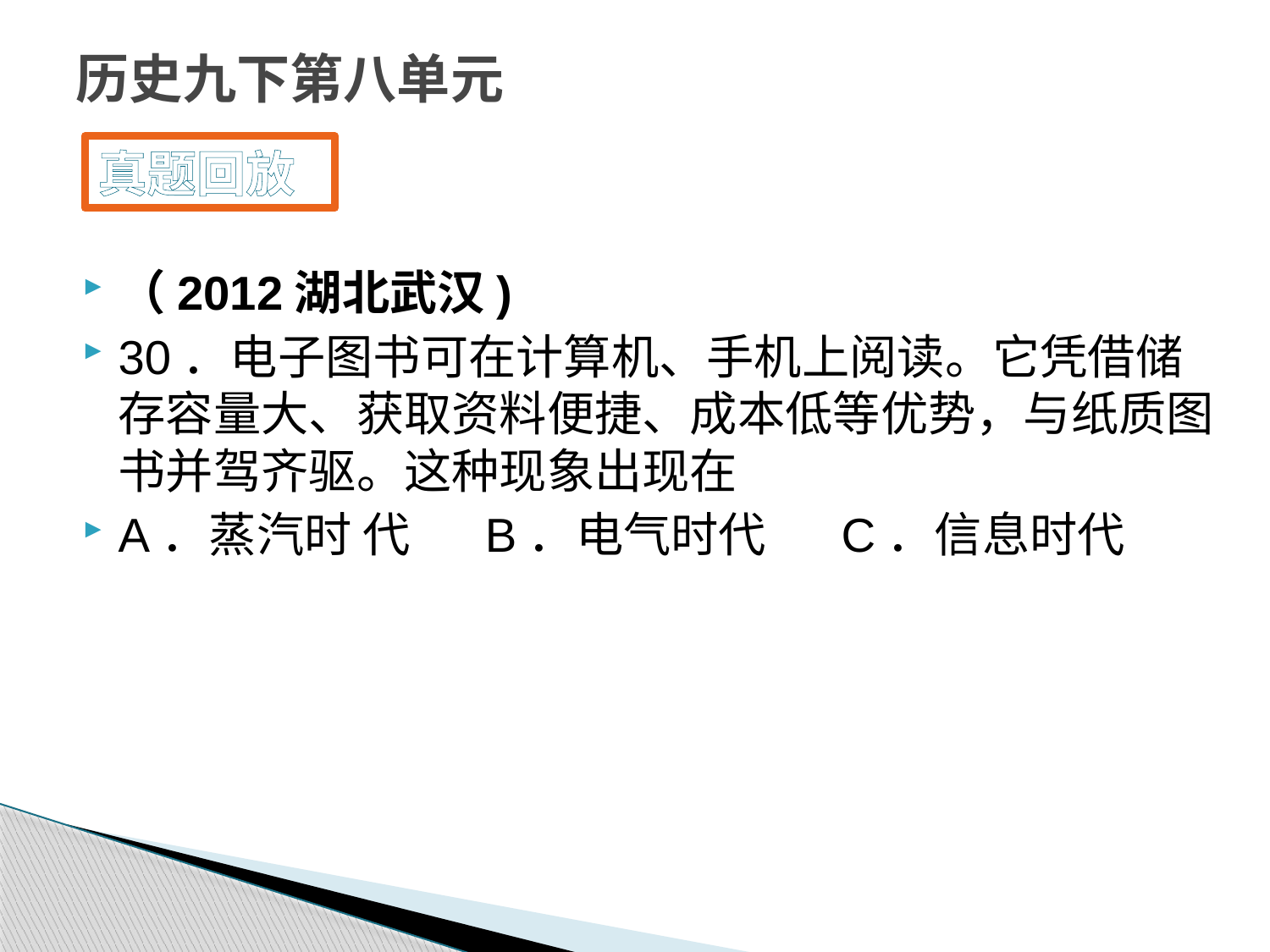

# 历史九下第八单元
真题回放
（2012湖北武汉)
30．电子图书可在计算机、手机上阅读。它凭借储存容量大、获取资料便捷、成本低等优势，与纸质图书并驾齐驱。这种现象出现在
A．蒸汽时 代      B．电气时代      C．信息时代